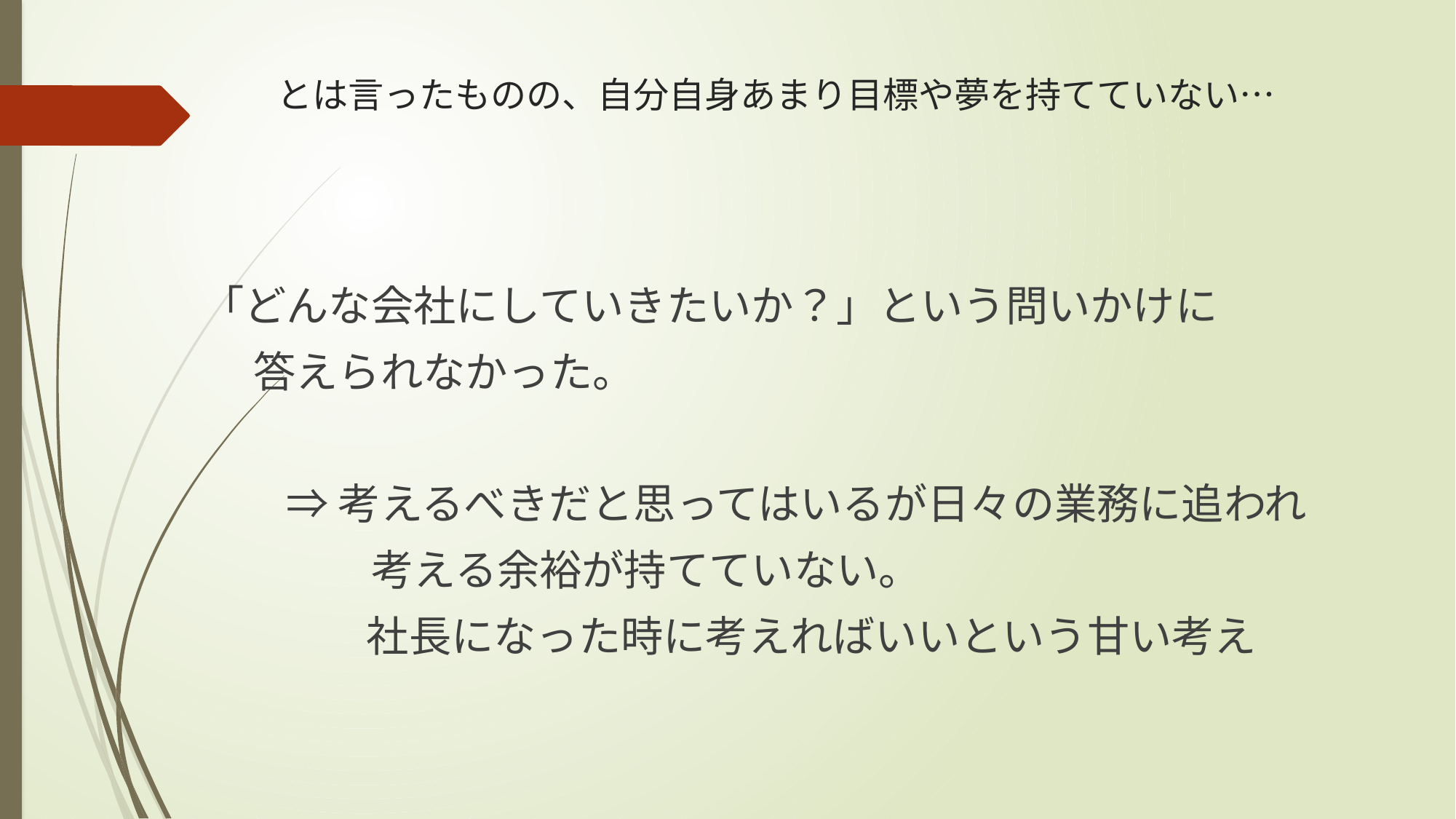

# とは言ったものの、自分自身あまり目標や夢を持てていない…
「どんな会社にしていきたいか？」という問いかけに
　 答えられなかった。

　　⇒ 考えるべきだと思ってはいるが日々の業務に追われ
　　　　考える余裕が持てていない。
　　　    社長になった時に考えればいいという甘い考え